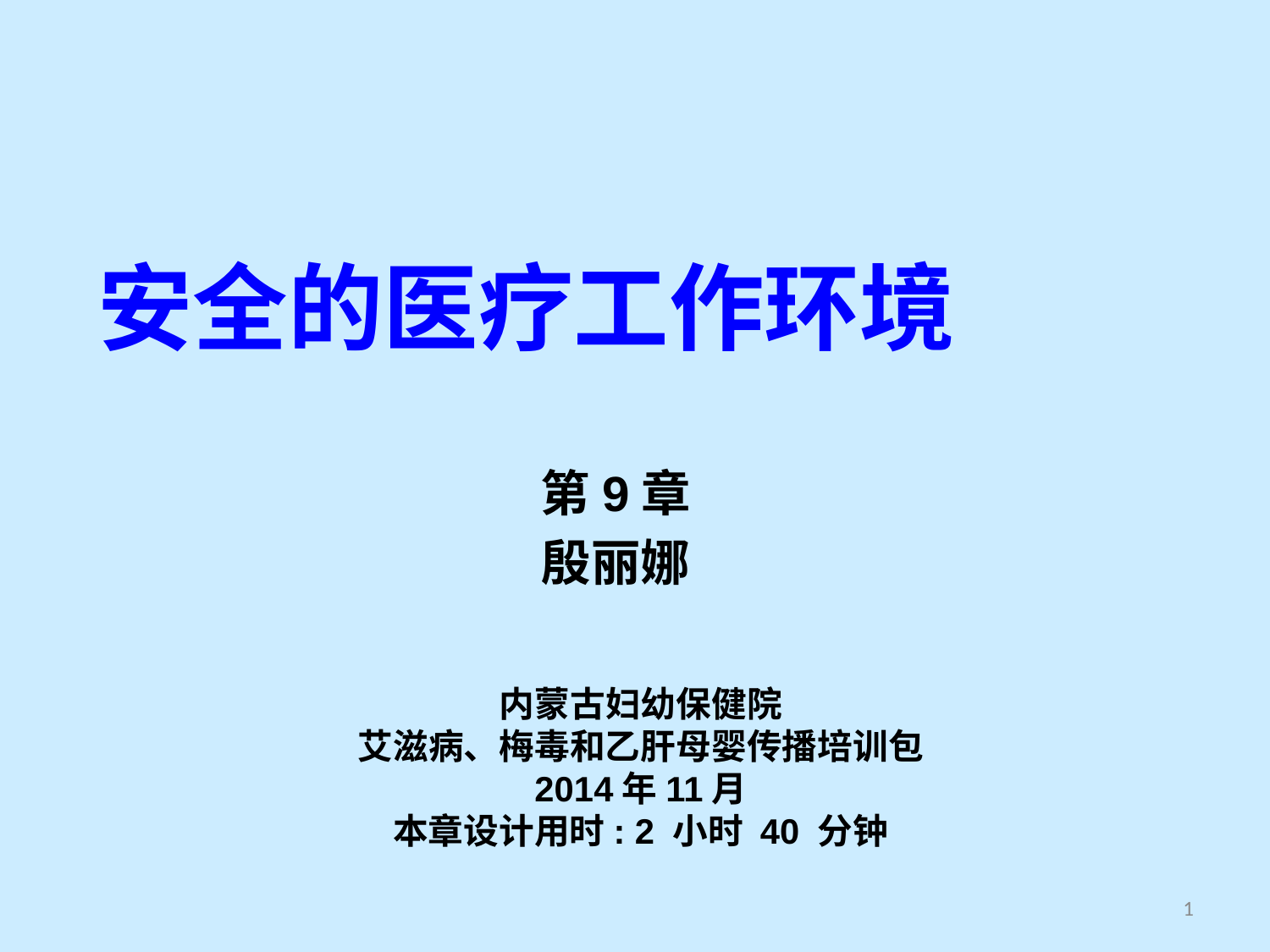

安全的医疗工作环境
第9章
殷丽娜
内蒙古妇幼保健院
艾滋病、梅毒和乙肝母婴传播培训包
2014年11月
本章设计用时: 2 小时 40 分钟
1